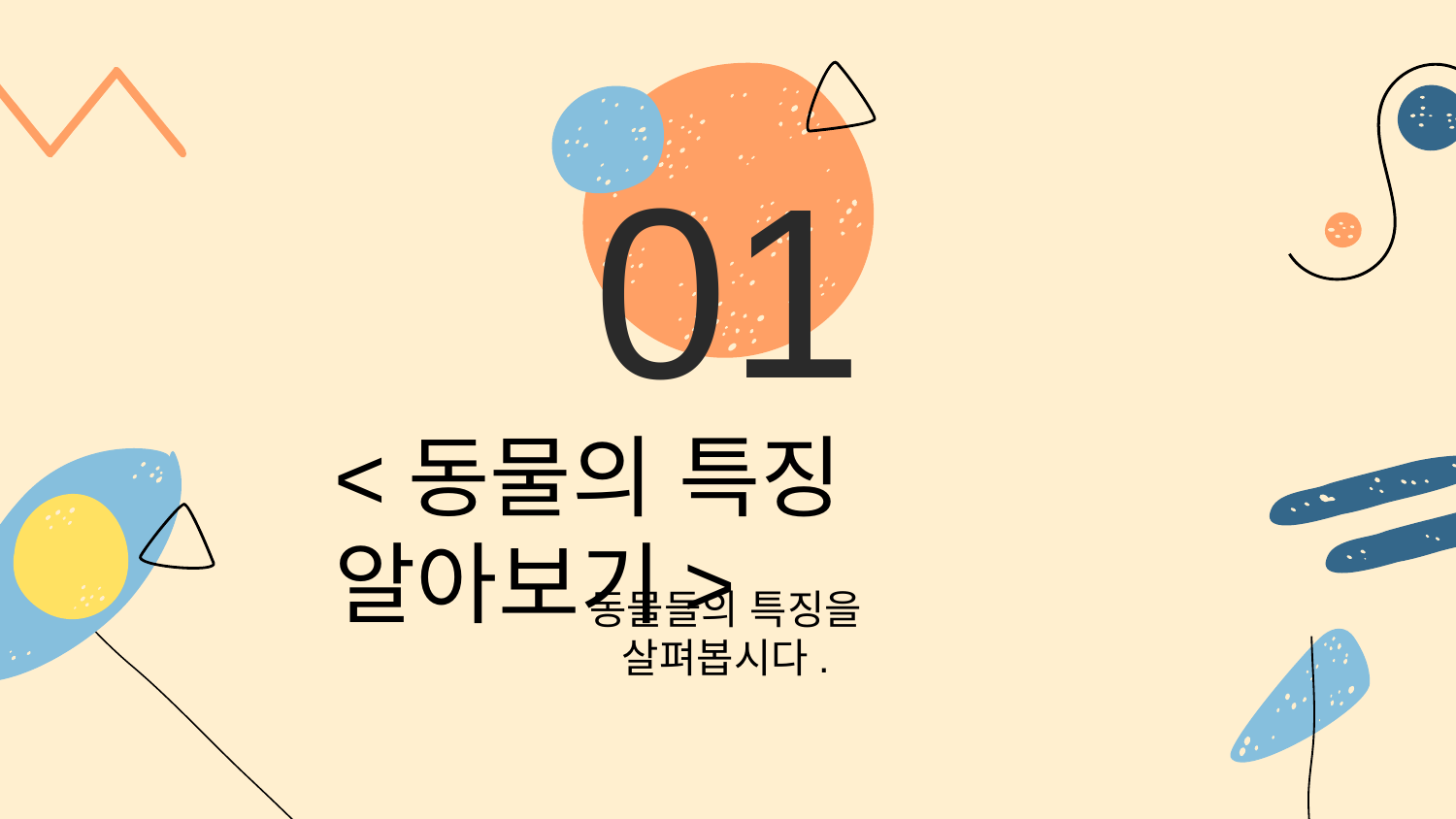

# 01
<동물의 특징 알아보기>
동물들의 특징을
살펴봅시다.